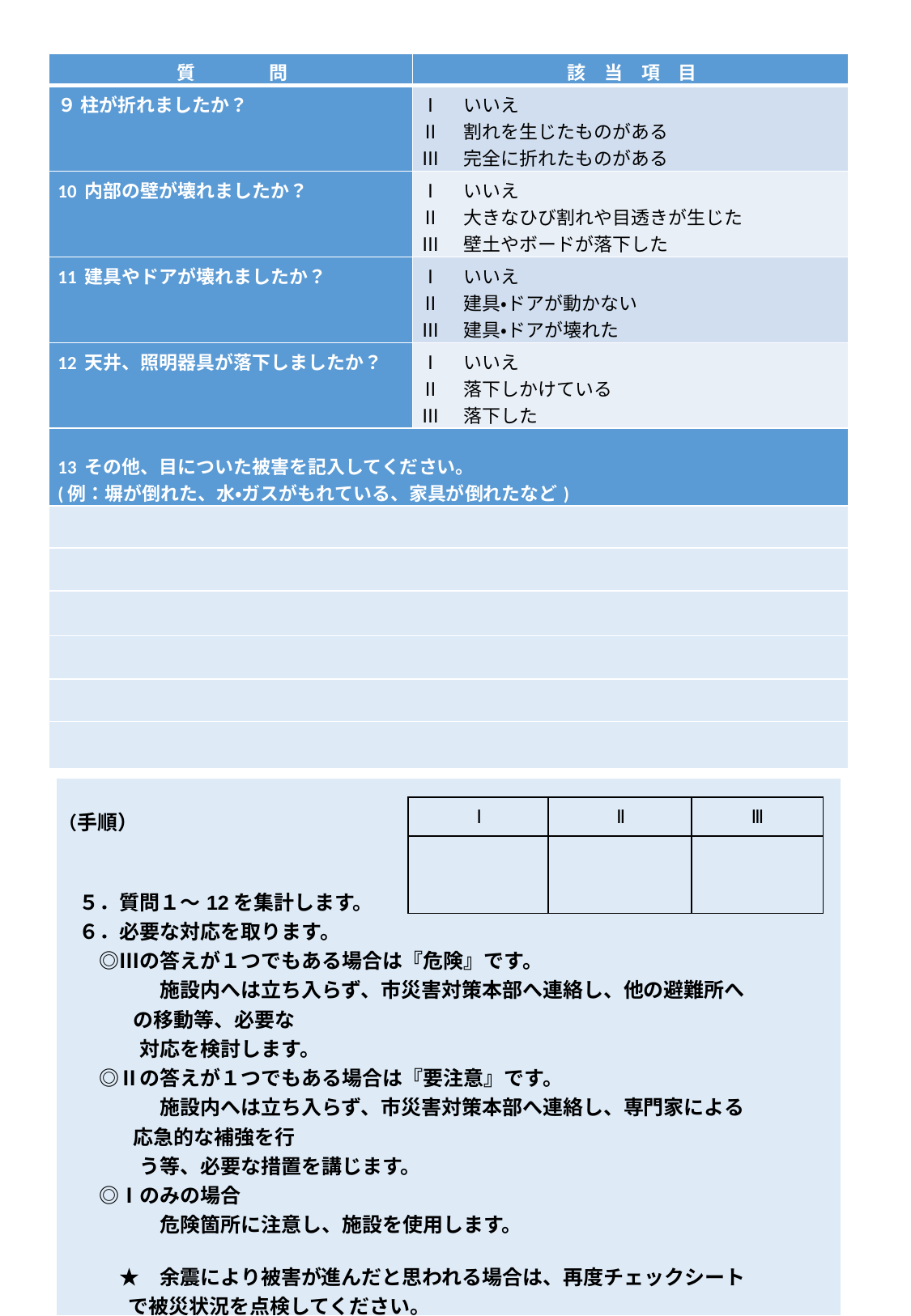

| 質問 | 該当項目 |
| --- | --- |
| ９ 柱が折れましたか？ | Ⅰ　いいえ Ⅱ　割れを生じたものがある Ⅲ　完全に折れたものがある |
| 10 内部の壁が壊れましたか？ | Ⅰ　いいえ Ⅱ　大きなひび割れや目透きが生じた Ⅲ　壁土やボードが落下した |
| 11 建具やドアが壊れましたか？ | Ⅰ　いいえ Ⅱ　建具・ドアが動かない Ⅲ　建具・ドアが壊れた |
| 12 天井、照明器具が落下しましたか？ | Ⅰ　いいえ Ⅱ　落下しかけている Ⅲ　落下した |
| 13 その他、目についた被害を記入してください。 (例：塀が倒れた、水・ガスがもれている、家具が倒れたなど) |  |
|  |  |
|  |  |
|  |  |
|  |  |
|  |  |
|  |  |
| （手順）   　５．質問１～12を集計します。 　６．必要な対応を取ります。 　　◎Ⅲの答えが１つでもある場合は『危険』です。 　　　　　施設内へは立ち入らず、市災害対策本部へ連絡し、他の避難所への移動等、必要な 　　　　対応を検討します。 　　◎Ⅱの答えが１つでもある場合は『要注意』です。 　　　　　施設内へは立ち入らず、市災害対策本部へ連絡し、専門家による応急的な補強を行 　　　　う等、必要な措置を講じます。 　　◎Ⅰのみの場合 　　　　　危険箇所に注意し、施設を使用します。   　　　★　余震により被害が進んだと思われる場合は、再度チェックシートで被災状況を点検してください。 ★　このチェックシートによる判断は、あくまで臨時的なものです。 |
| --- |
| Ⅰ | Ⅱ | Ⅲ |
| --- | --- | --- |
|  |  |  |